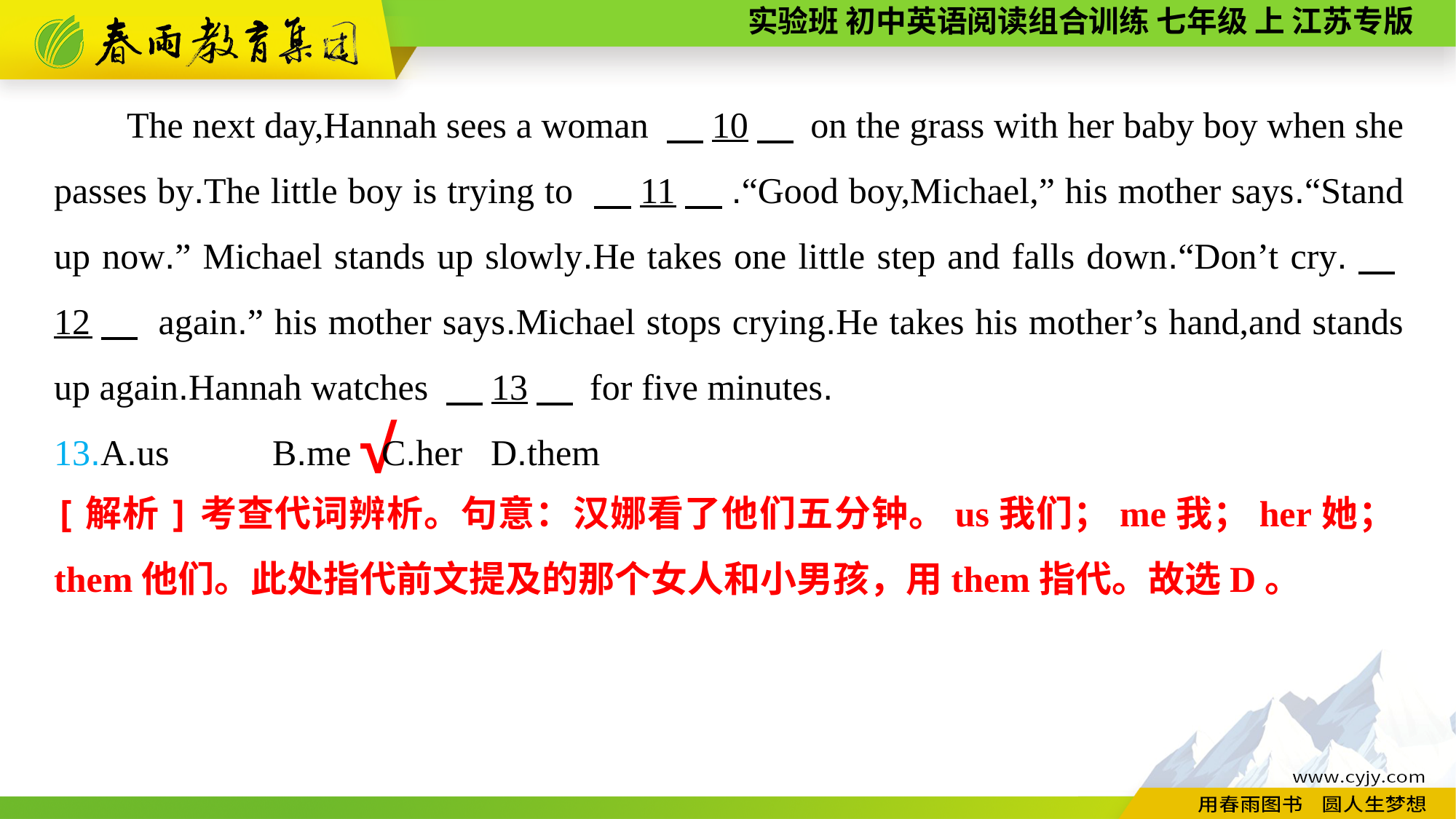

The next day,Hannah sees a woman 　10　 on the grass with her baby boy when she passes by.The little boy is trying to 　11　.“Good boy,Michael,” his mother says.“Stand up now.” Michael stands up slowly.He takes one little step and falls down.“Don’t cry.　12　 again.” his mother says.Michael stops crying.He takes his mother’s hand,and stands up again.Hannah watches 　13　 for five minutes.
13.A.us	B.me	C.her	D.them
√
[解析]考查代词辨析。句意：汉娜看了他们五分钟。us我们；me我；her她；them他们。此处指代前文提及的那个女人和小男孩，用them指代。故选D。